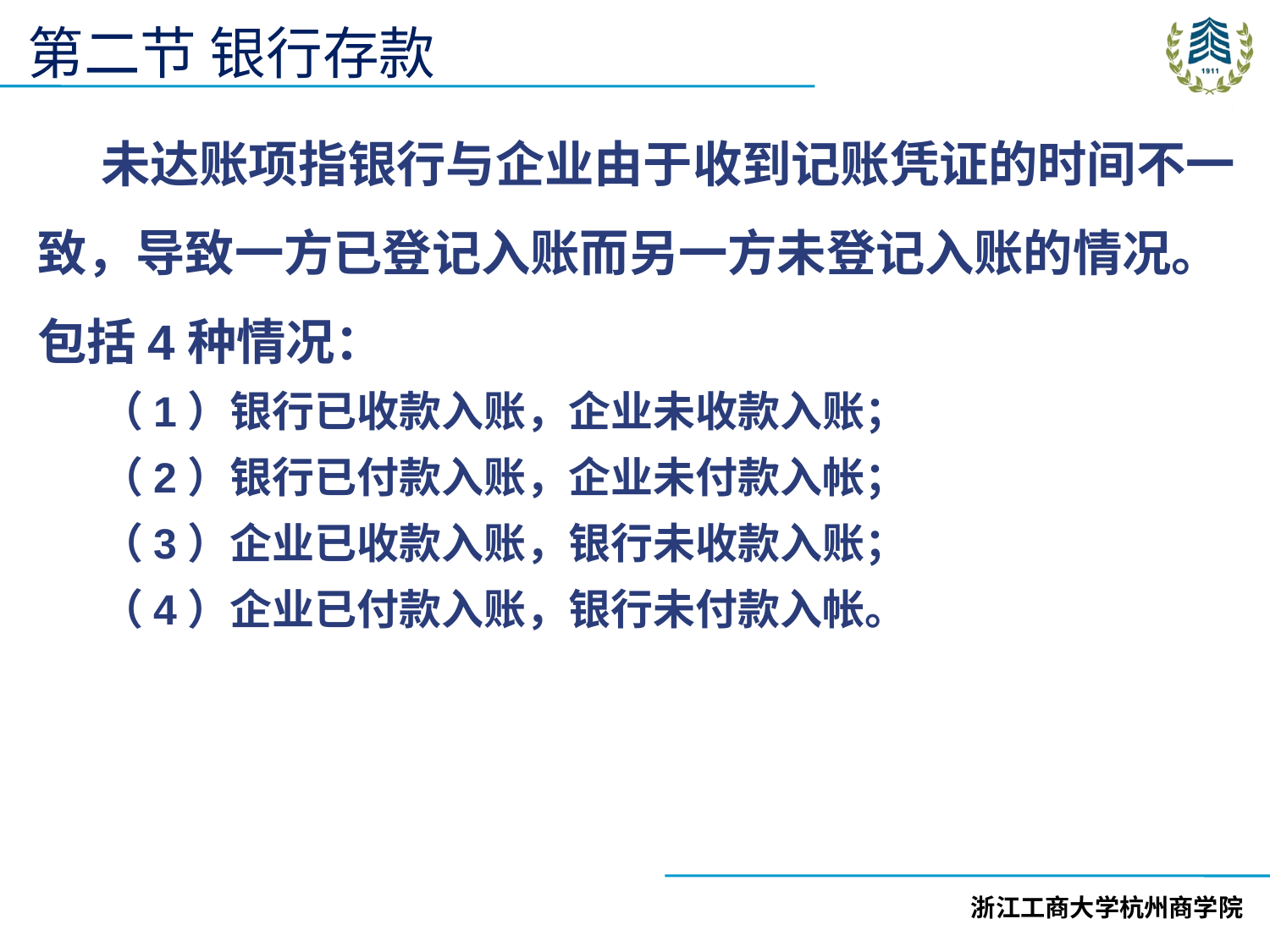

第二节 银行存款
未达账项指银行与企业由于收到记账凭证的时间不一致，导致一方已登记入账而另一方未登记入账的情况。包括4种情况：
（1）银行已收款入账，企业未收款入账；
（2）银行已付款入账，企业未付款入帐；
（3）企业已收款入账，银行未收款入账；
（4）企业已付款入账，银行未付款入帐。